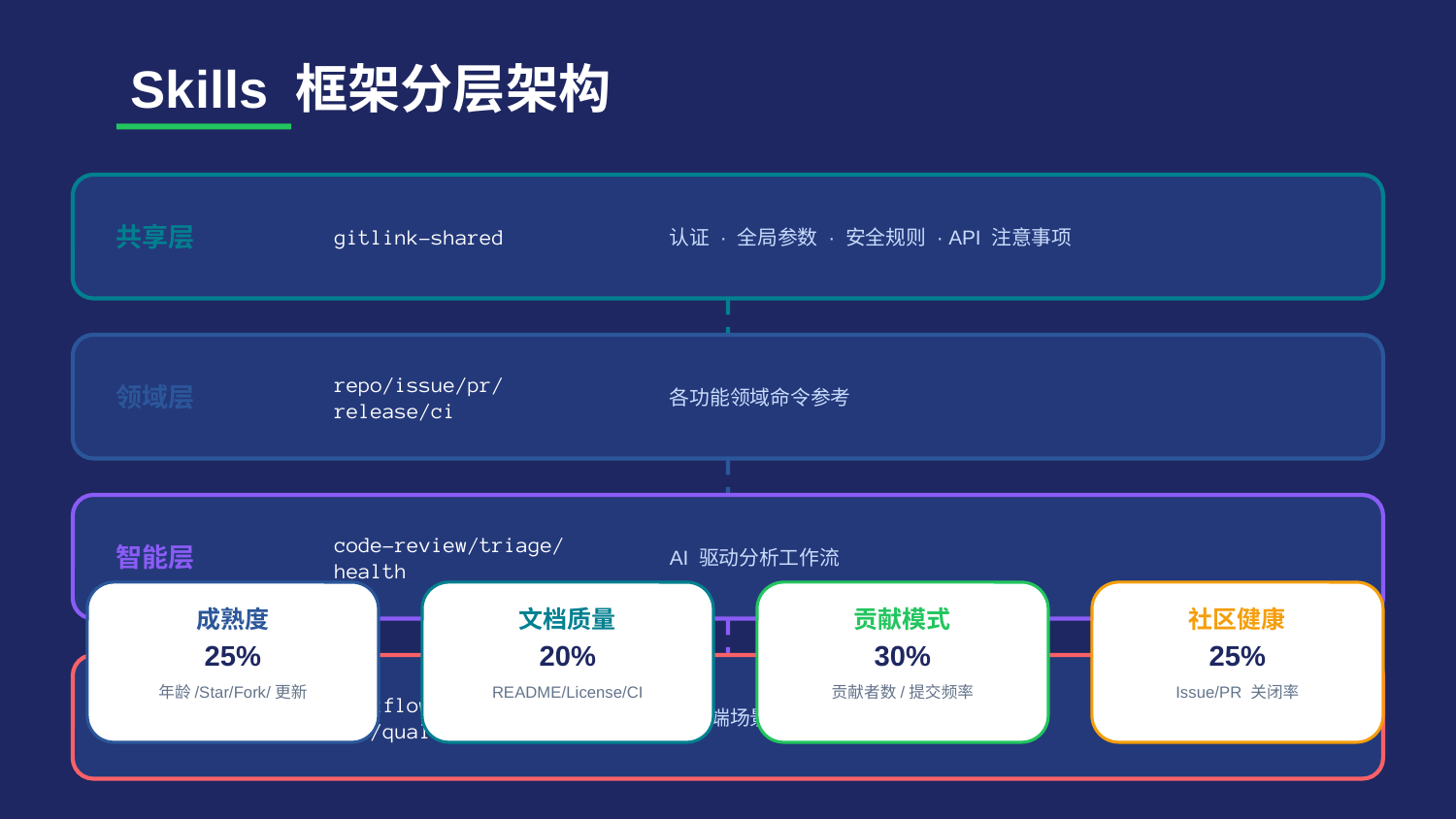

Skills 框架分层架构

共享层
gitlink-shared
认证 · 全局参数 · 安全规则 · API 注意事项

领域层
repo/issue/pr/release/ci
各功能领域命令参考

智能层
code-review/triage/health
AI 驱动分析工作流

成熟度
文档质量
贡献模式
社区健康

25%
20%
30%
25%

编排层
workflow/community-ops/quality-gate
端到端场景串联
年龄/Star/Fork/更新
README/License/CI
贡献者数/提交频率
Issue/PR 关闭率